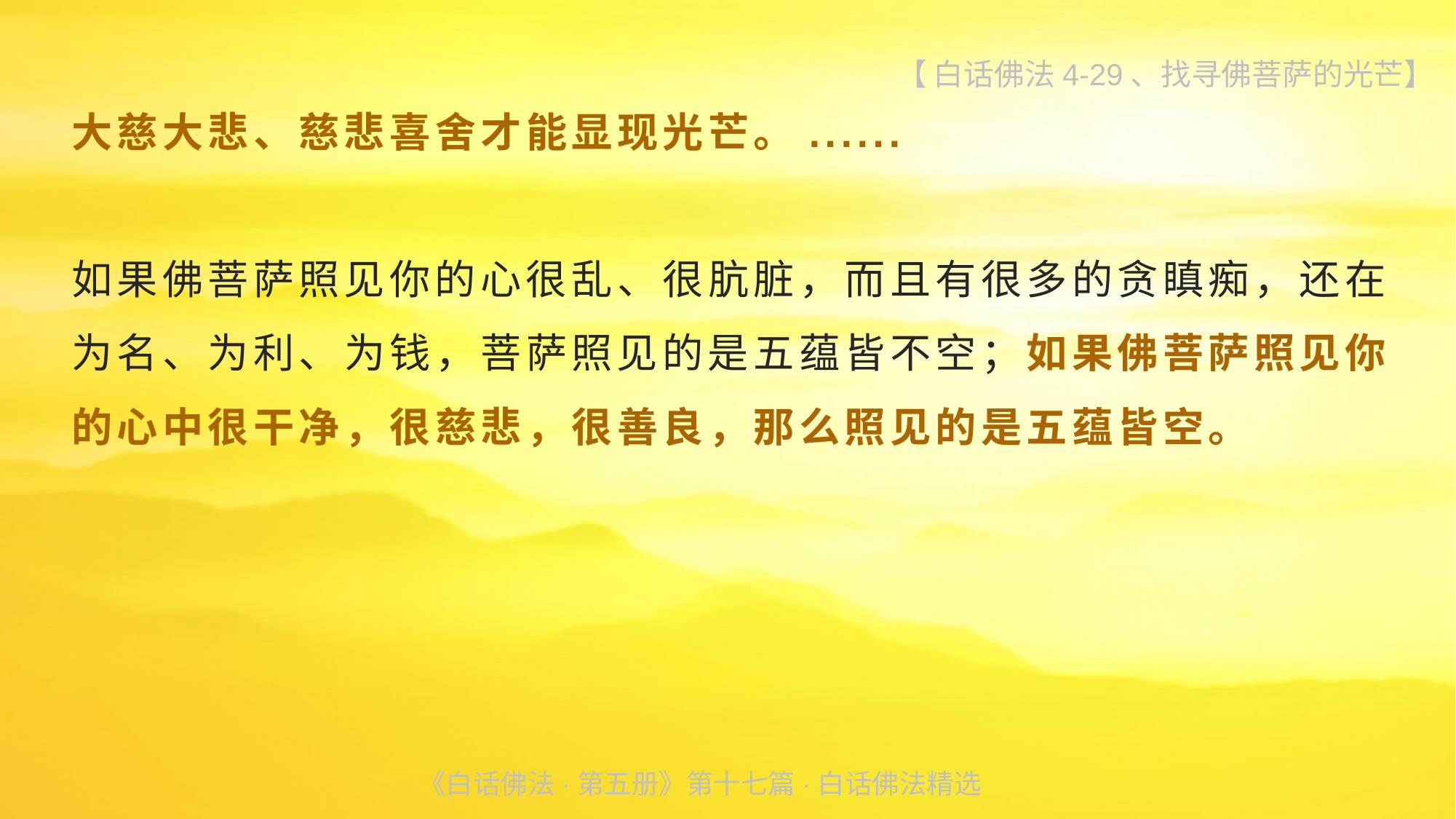

【 白话佛法4-29、找寻佛菩萨的光芒】
大慈大悲、慈悲喜舍才能显现光芒。......

如果佛菩萨照见你的心很乱、很肮脏，而且有很多的贪瞋痴，还在为名、为利、为钱，菩萨照见的是五蕴皆不空；如果佛菩萨照见你的心中很干净，很慈悲，很善良，那么照见的是五蕴皆空。

《白话佛法·第五册》第十七篇·白话佛法精选